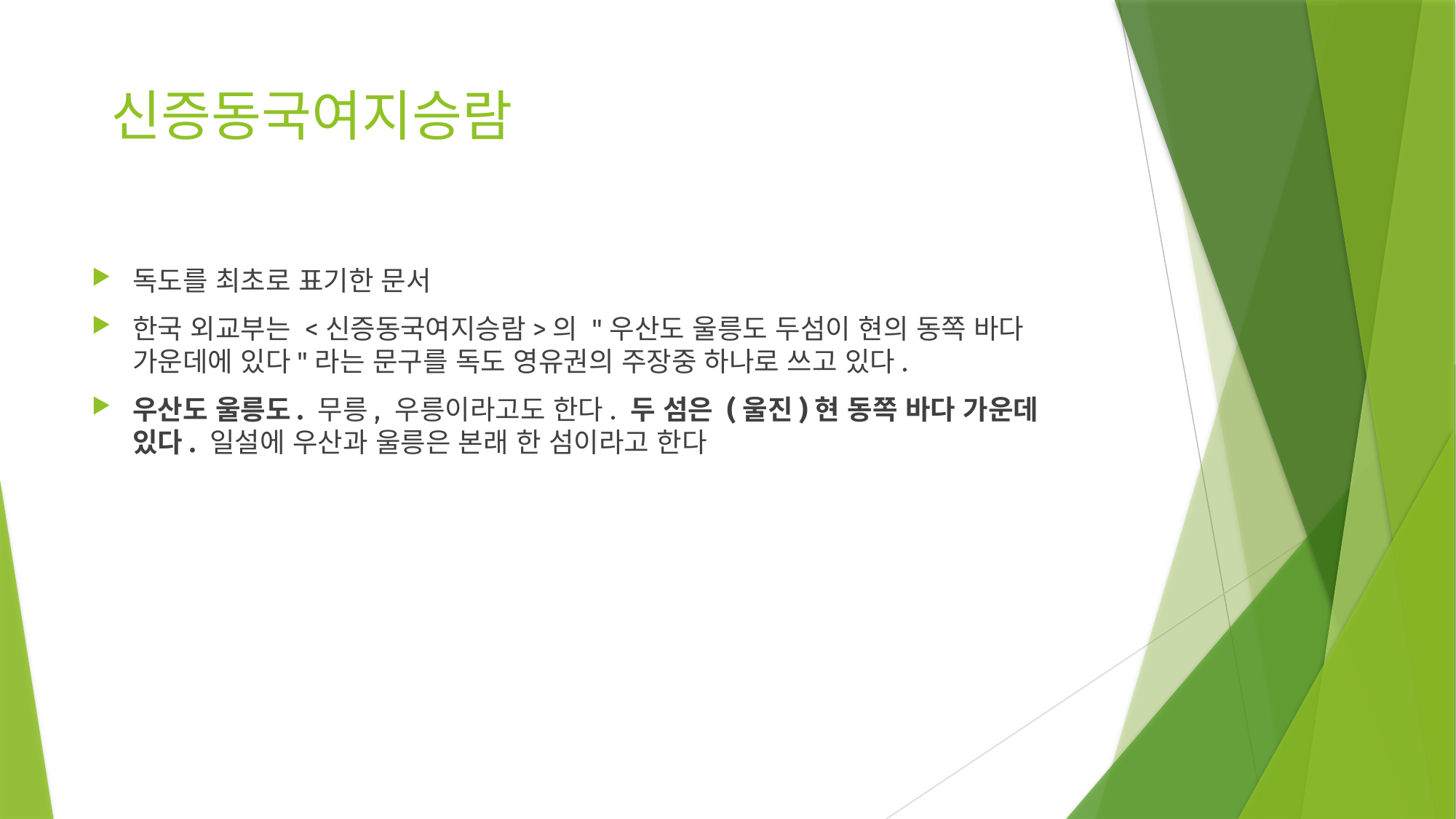

# 신증동국여지승람
독도를 최초로 표기한 문서
한국 외교부는 <신증동국여지승람>의 "우산도 울릉도 두섬이 현의 동쪽 바다 가운데에 있다"라는 문구를 독도 영유권의 주장중 하나로 쓰고 있다.
우산도 울릉도. 무릉, 우릉이라고도 한다. 두 섬은 (울진)현 동쪽 바다 가운데 있다. 일설에 우산과 울릉은 본래 한 섬이라고 한다